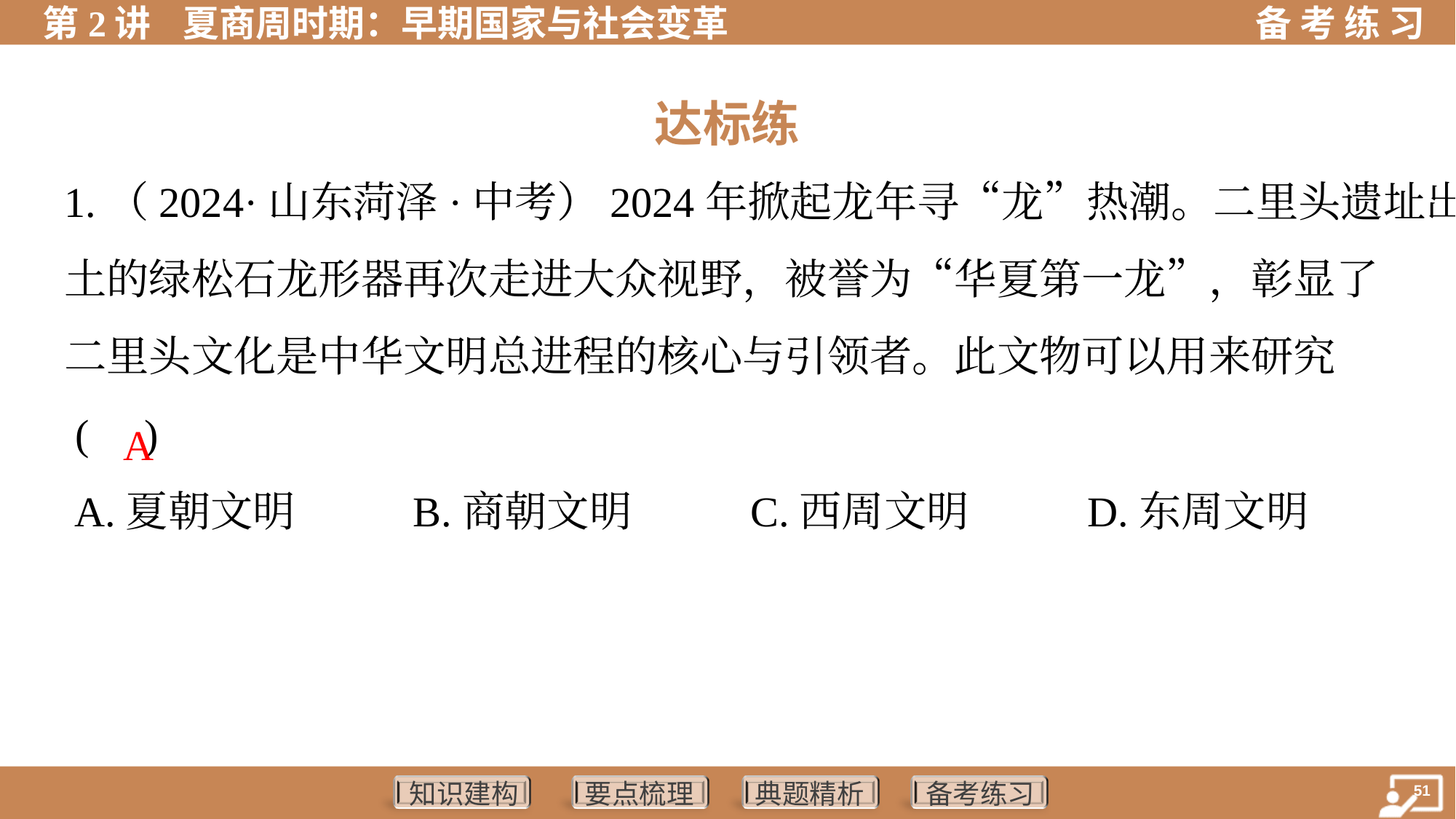

达标练
1.（2024·山东菏泽·中考）2024年掀起龙年寻“龙”热潮。二里头遗址出
土的绿松石龙形器再次走进大众视野，被誉为“华夏第一龙”，彰显了
二里头文化是中华文明总进程的核心与引领者。此文物可以用来研究
 (     )
A
A.夏朝文明	B.商朝文明	C.西周文明	D.东周文明